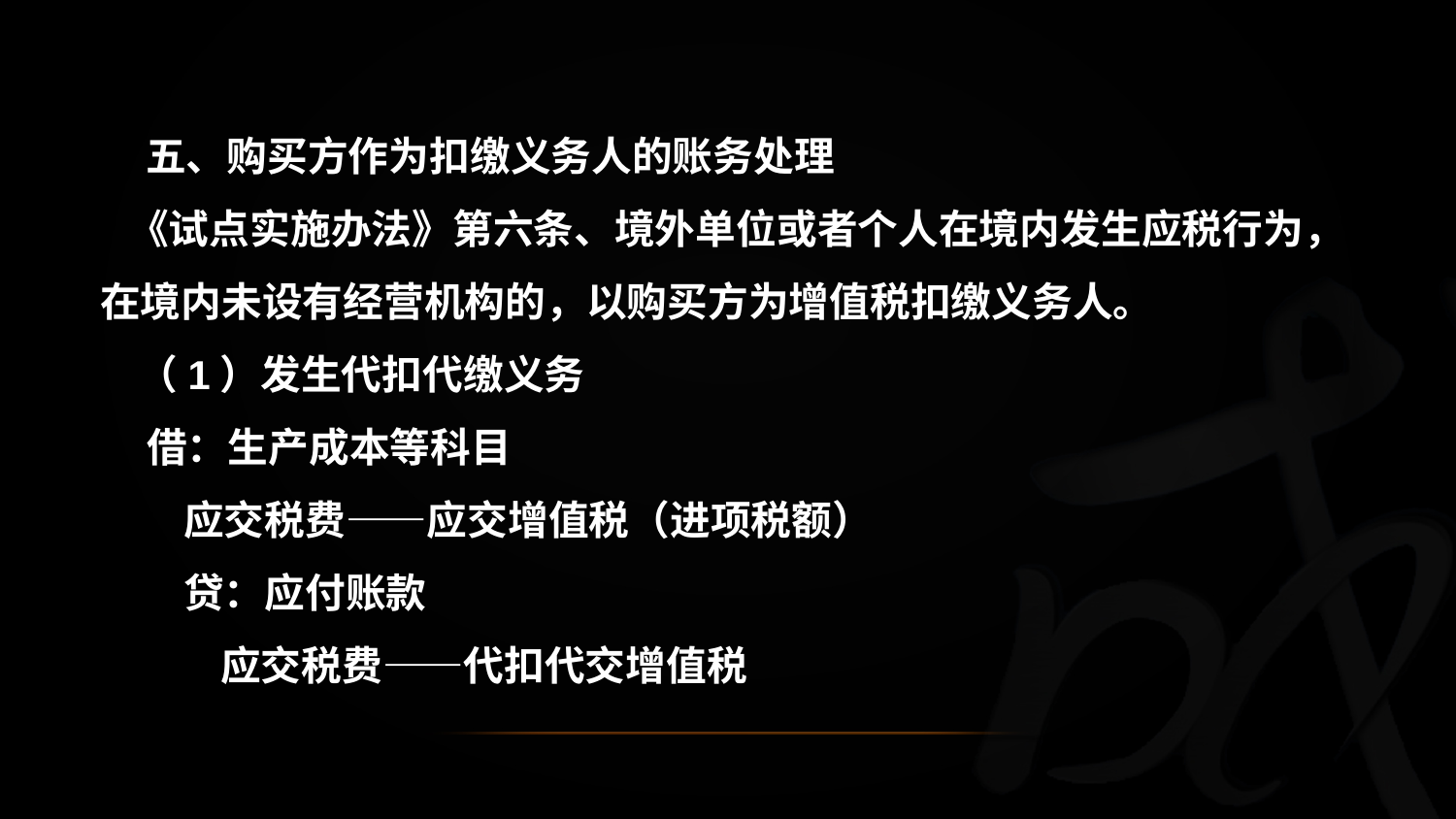

五、购买方作为扣缴义务人的账务处理
  《试点实施办法》第六条、境外单位或者个人在境内发生应税行为，在境内未设有经营机构的，以购买方为增值税扣缴义务人。
   （1）发生代扣代缴义务
    借：生产成本等科目
        应交税费——应交增值税（进项税额）
        贷：应付账款
            应交税费——代扣代交增值税